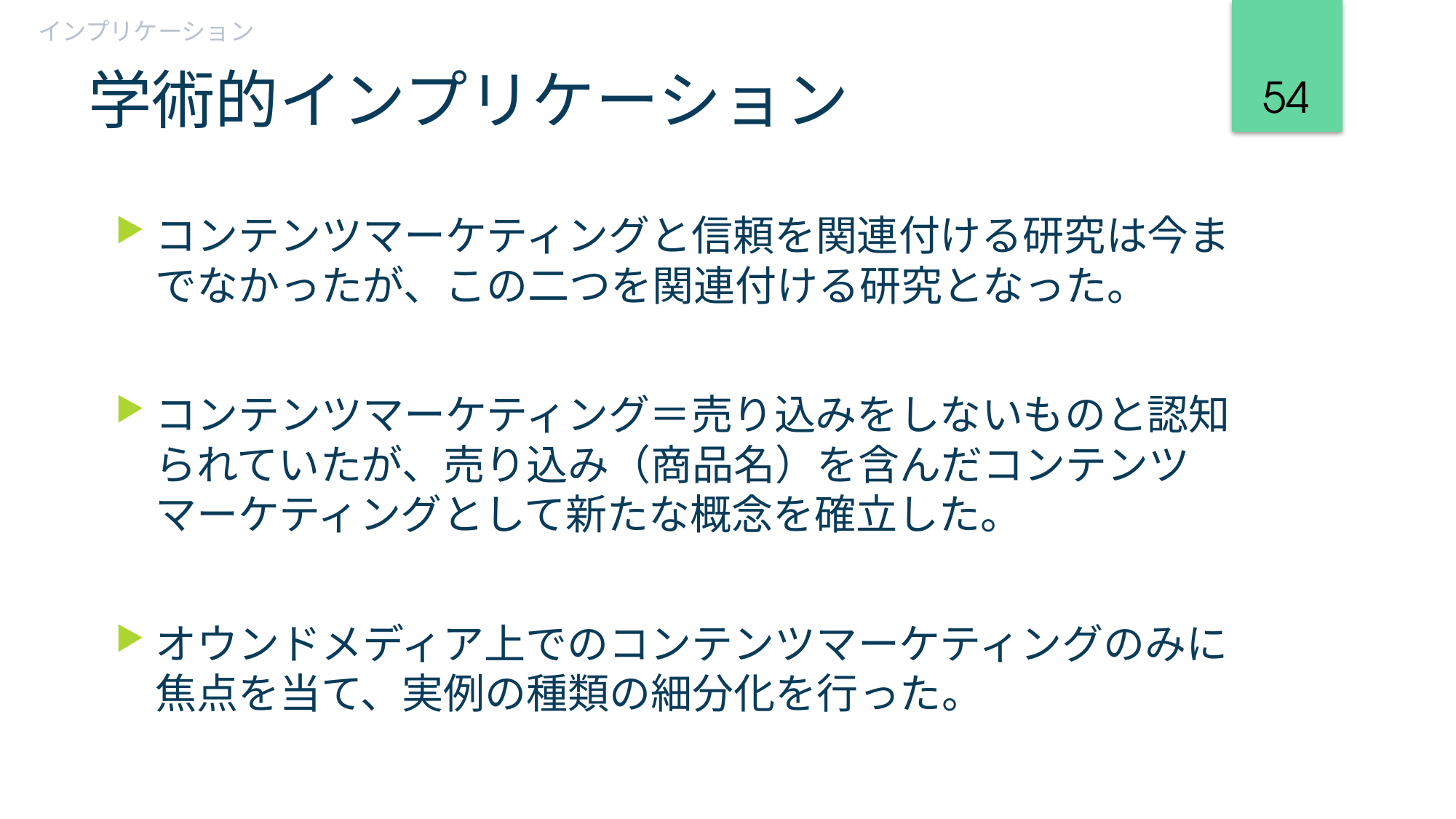

インプリケーション
54
# 学術的インプリケーション
コンテンツマーケティングと信頼を関連付ける研究は今までなかったが、この二つを関連付ける研究となった。

コンテンツマーケティング＝売り込みをしないものと認知られていたが、売り込み（商品名）を含んだコンテンツマーケティングとして新たな概念を確立した。

オウンドメディア上でのコンテンツマーケティングのみに焦点を当て、実例の種類の細分化を行った。